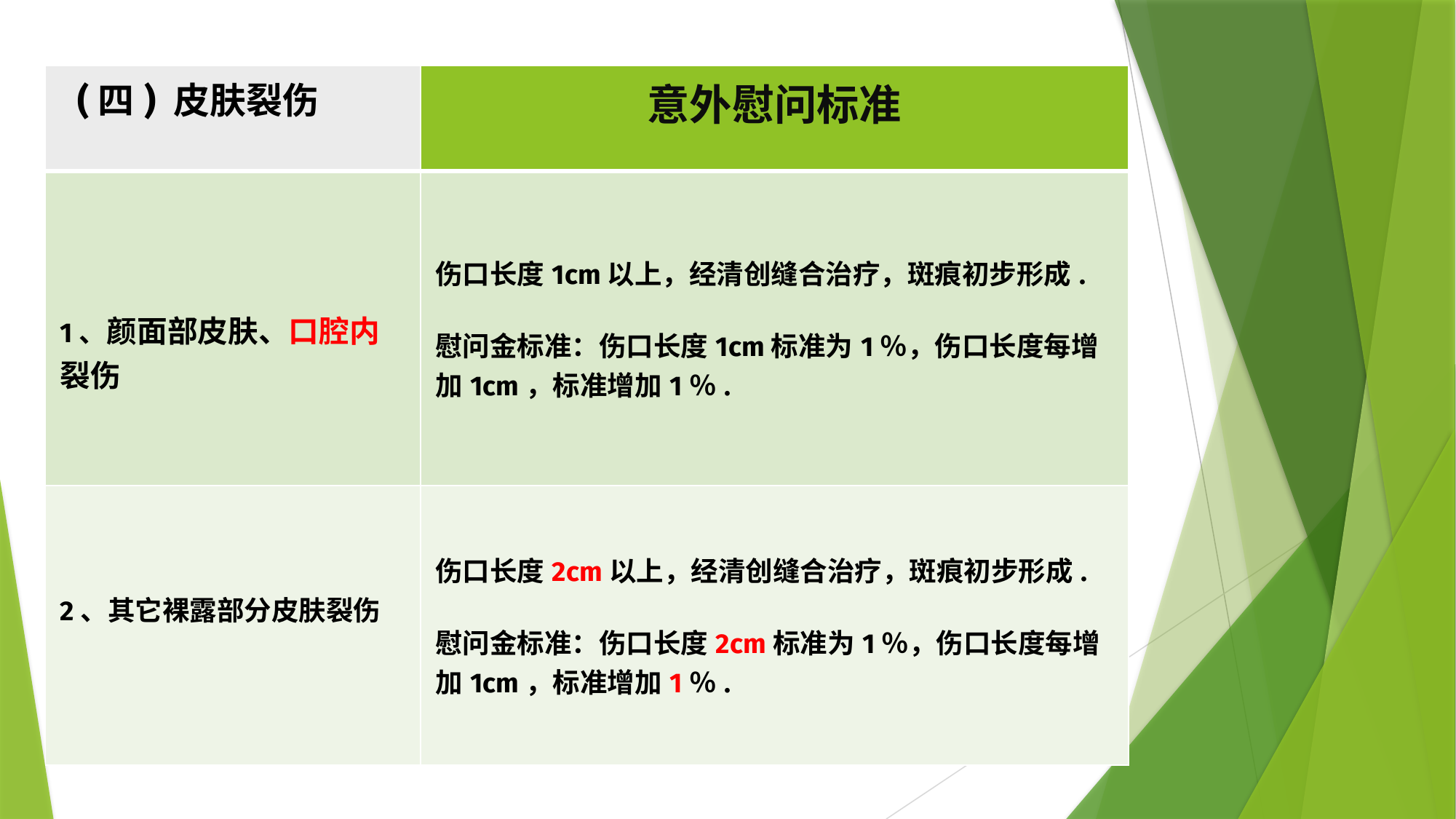

| (四) 皮肤裂伤 | 意外慰问标准 |
| --- | --- |
| 1、颜面部皮肤、口腔内裂伤 | 伤口长度1cm以上，经清创缝合治疗，斑痕初步形成. 慰问金标准：伤口长度1cm标准为1％，伤口长度每增加1cm，标准增加1％. |
| 2、其它裸露部分皮肤裂伤 | 伤口长度2cm以上，经清创缝合治疗，斑痕初步形成. 慰问金标准：伤口长度2cm标准为1％，伤口长度每增加1cm，标准增加1％. |